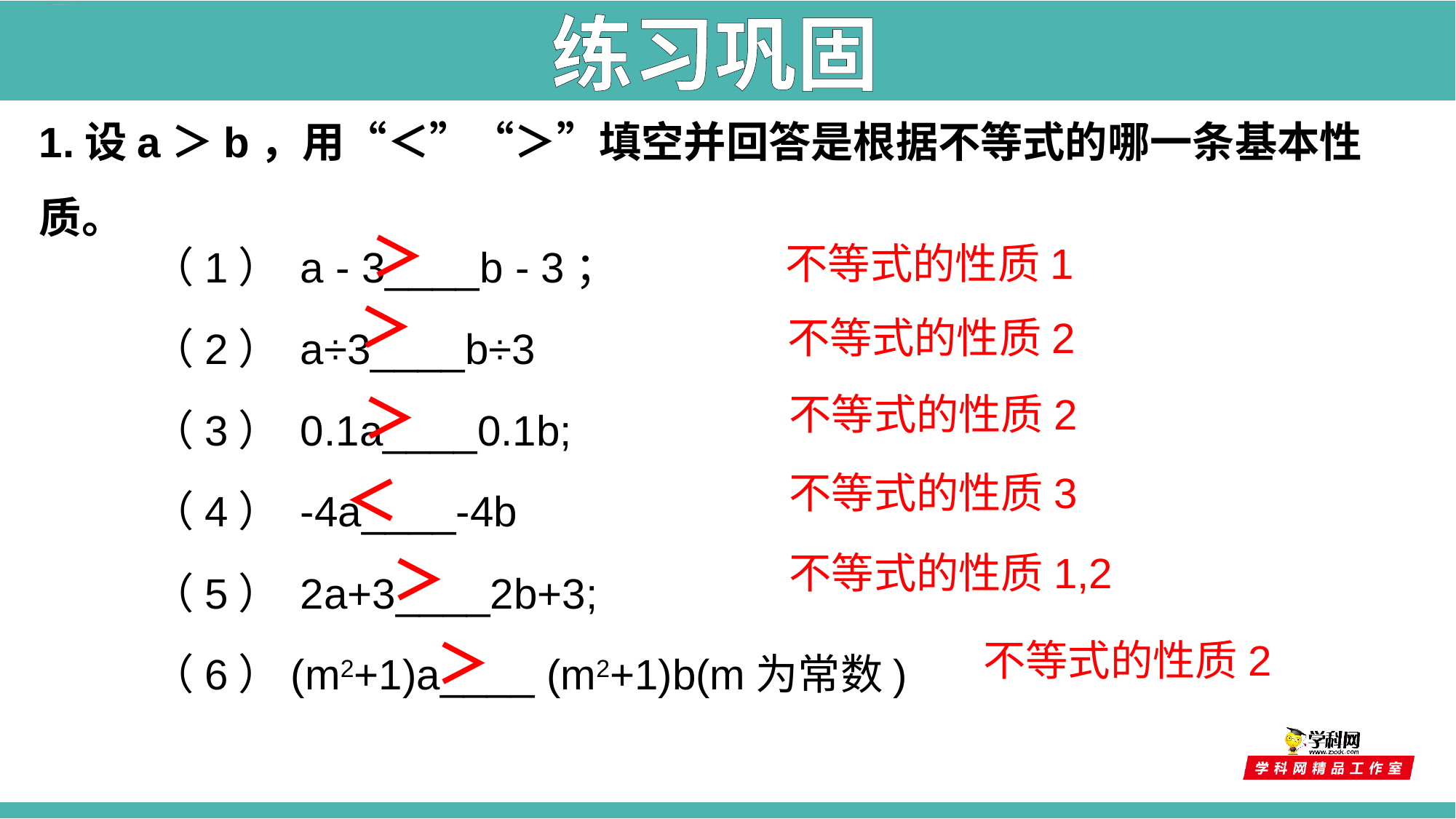

练习巩固
1.设a＞b，用“＜”“＞”填空并回答是根据不等式的哪一条基本性质。
 （1） a - 3____b - 3；
 （2） a÷3____b÷3
 （3） 0.1a____0.1b;
 （4） -4a____-4b
 （5） 2a+3____2b+3;
 （6）(m2+1)a____ (m2+1)b(m为常数)
＞
不等式的性质1
＞
不等式的性质2
＞
不等式的性质2
不等式的性质3
＜
＞
不等式的性质1,2
＞
不等式的性质2